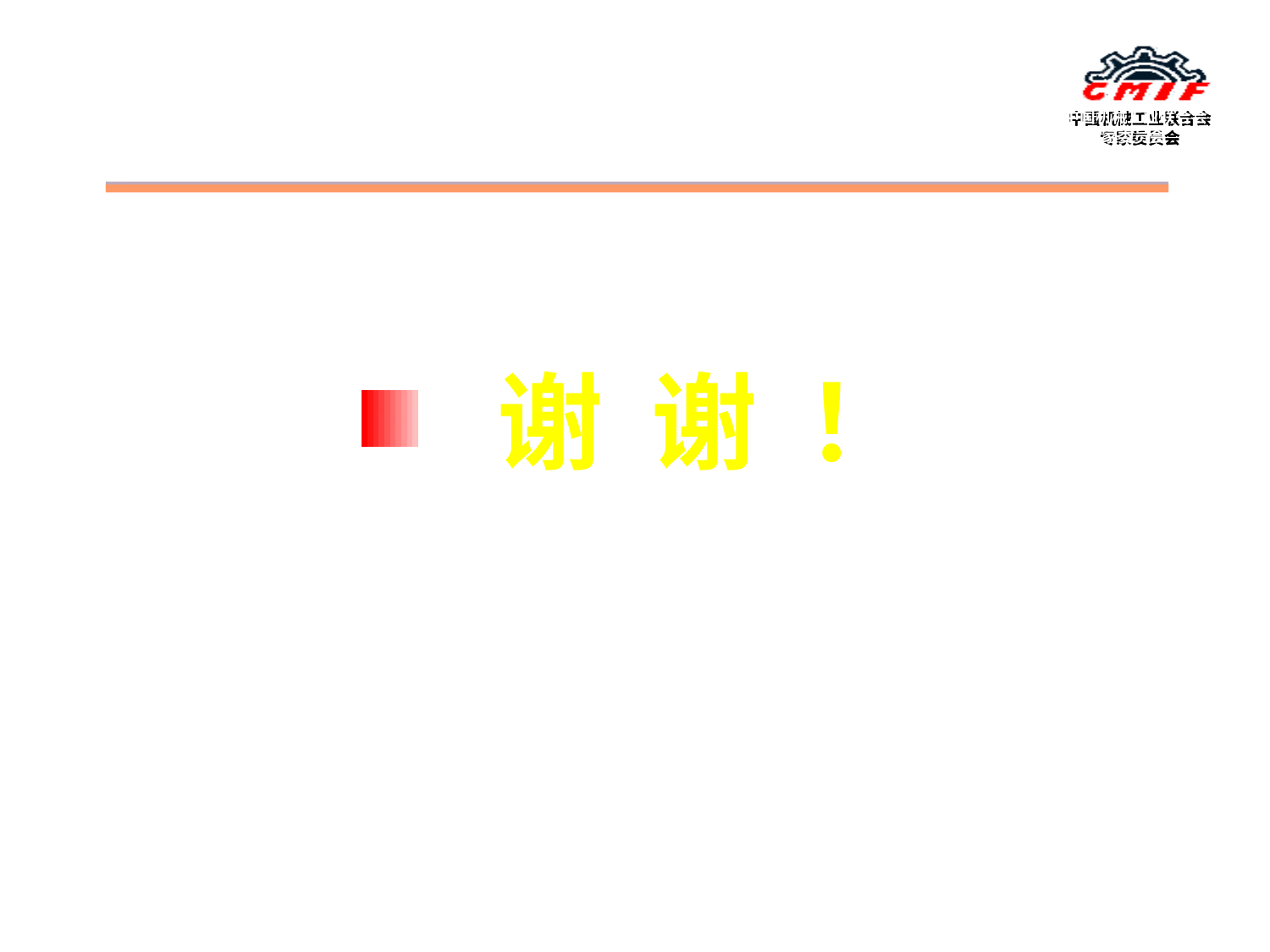

中国机械工业联合会
     专家委员会
  谢  谢  ！
Zhu Sendi, China Machinery Industry Federation